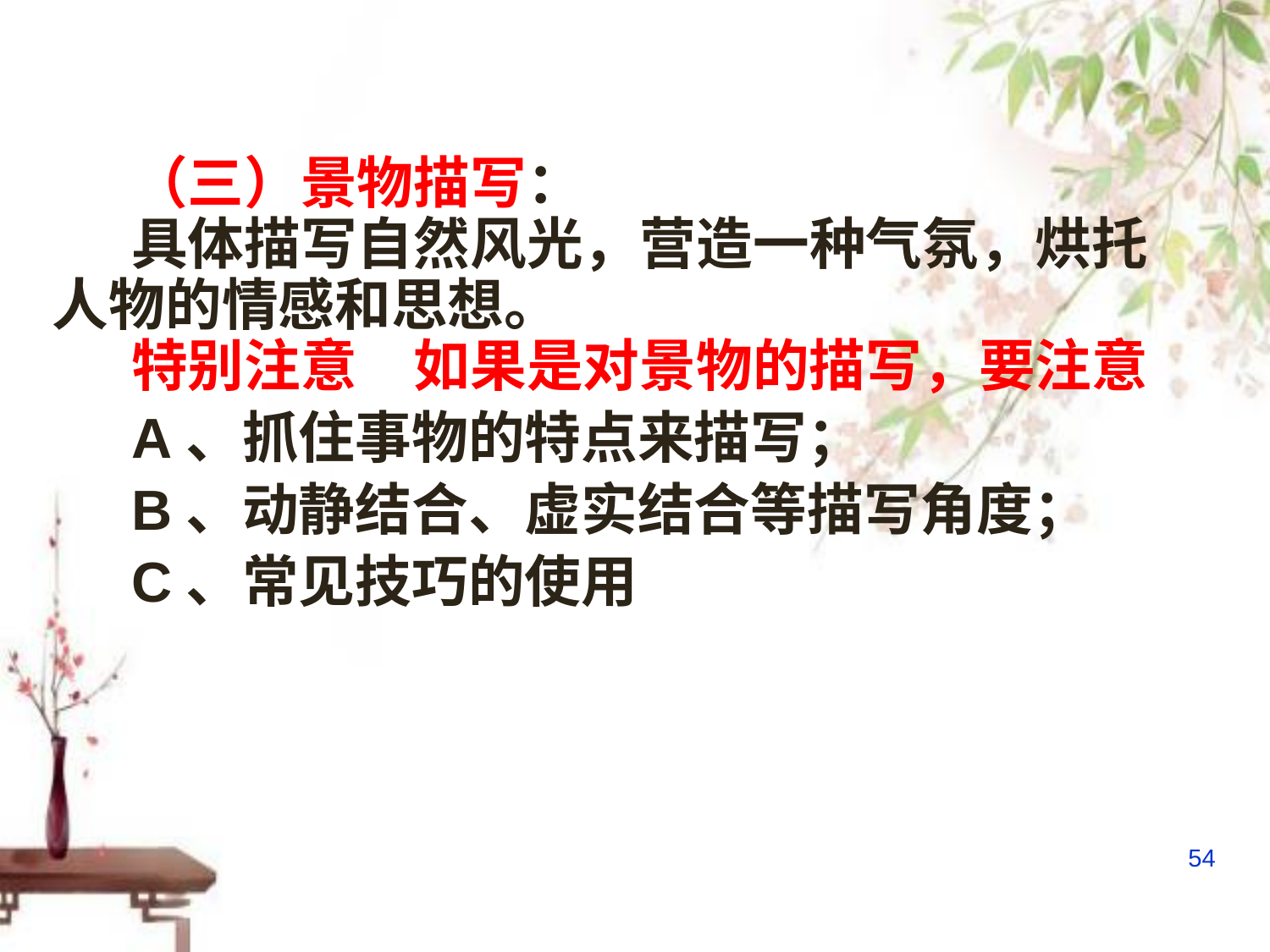

（三）景物描写：
具体描写自然风光，营造一种气氛，烘托人物的情感和思想。
特别注意，如果是对景物的描写，要注意：
A、抓住事物的特点来描写；
B、动静结合、虚实结合等描写角度；
C、常见技巧的使用
54